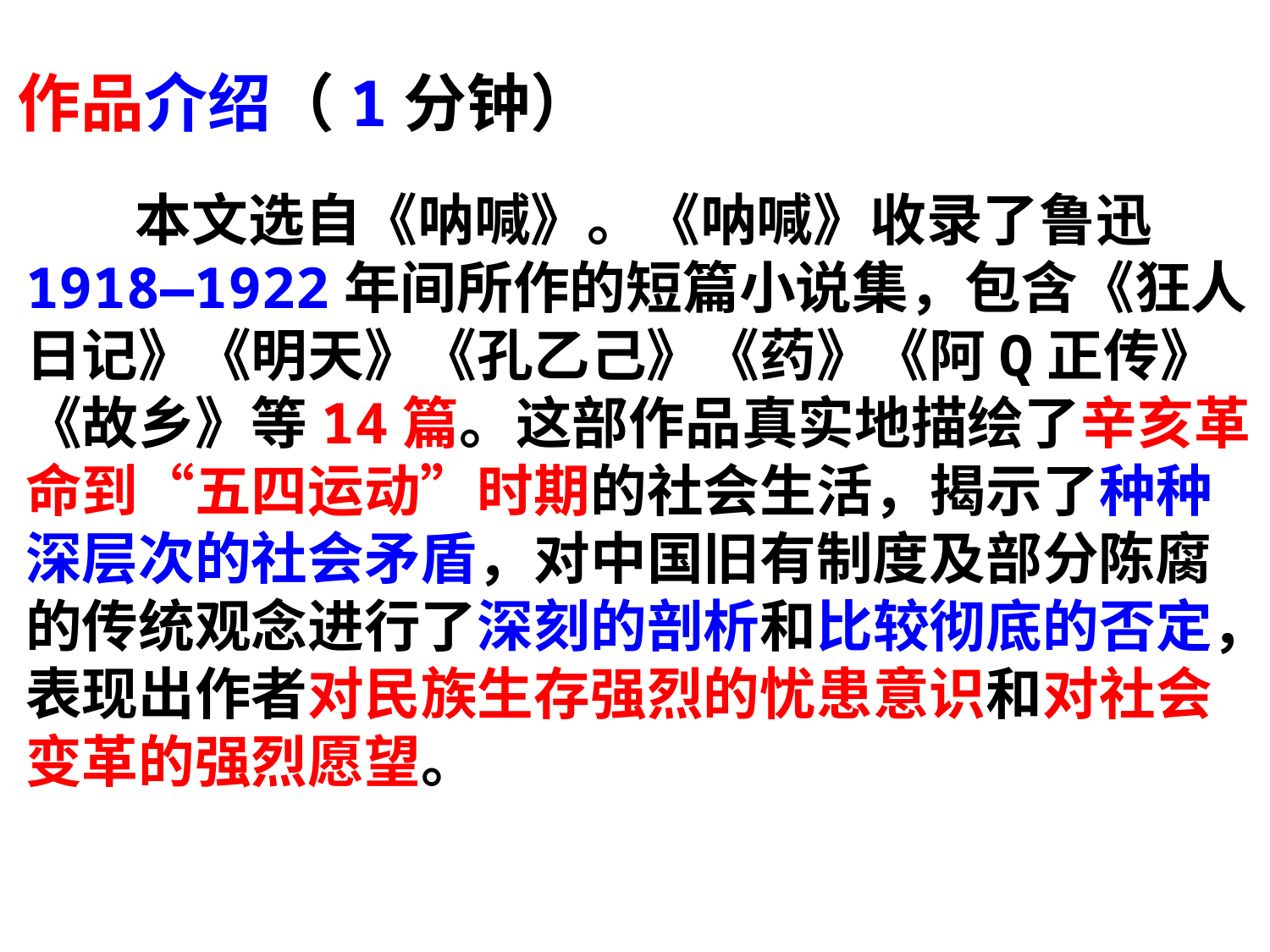

作品介绍（1分钟）
本文选自《呐喊》。《呐喊》收录了鲁迅1918—1922年间所作的短篇小说集，包含《狂人日记》《明天》《孔乙己》《药》《阿Q正传》《故乡》等14篇。这部作品真实地描绘了辛亥革命到“五四运动”时期的社会生活，揭示了种种深层次的社会矛盾，对中国旧有制度及部分陈腐的传统观念进行了深刻的剖析和比较彻底的否定，表现出作者对民族生存强烈的忧患意识和对社会变革的强烈愿望。